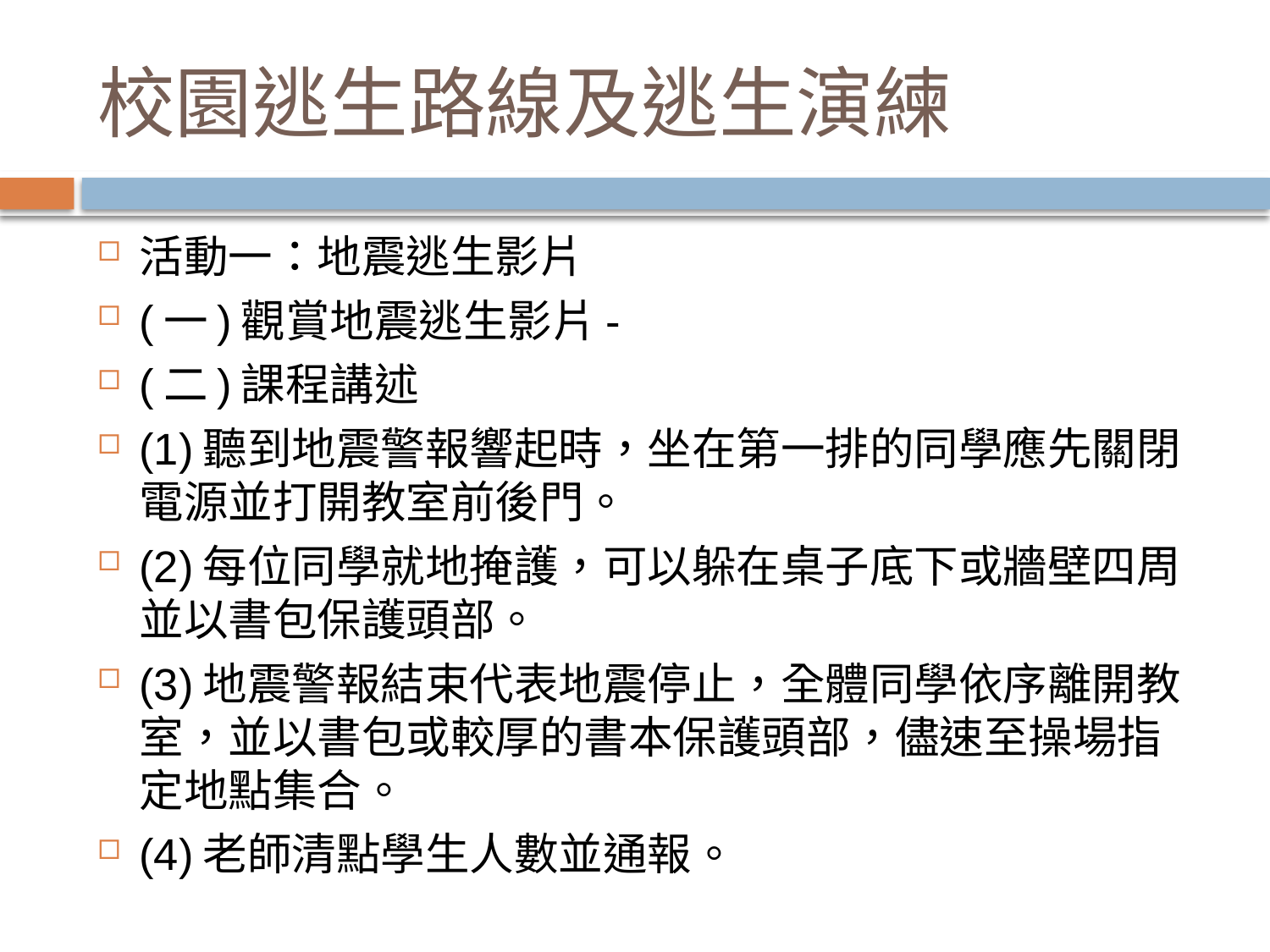

# 校園逃生路線及逃生演練
活動一：地震逃生影片
(一)觀賞地震逃生影片-
(二)課程講述
(1)聽到地震警報響起時，坐在第一排的同學應先關閉電源並打開教室前後門。
(2)每位同學就地掩護，可以躲在桌子底下或牆壁四周並以書包保護頭部。
(3)地震警報結束代表地震停止，全體同學依序離開教室，並以書包或較厚的書本保護頭部，儘速至操場指定地點集合。
(4)老師清點學生人數並通報。